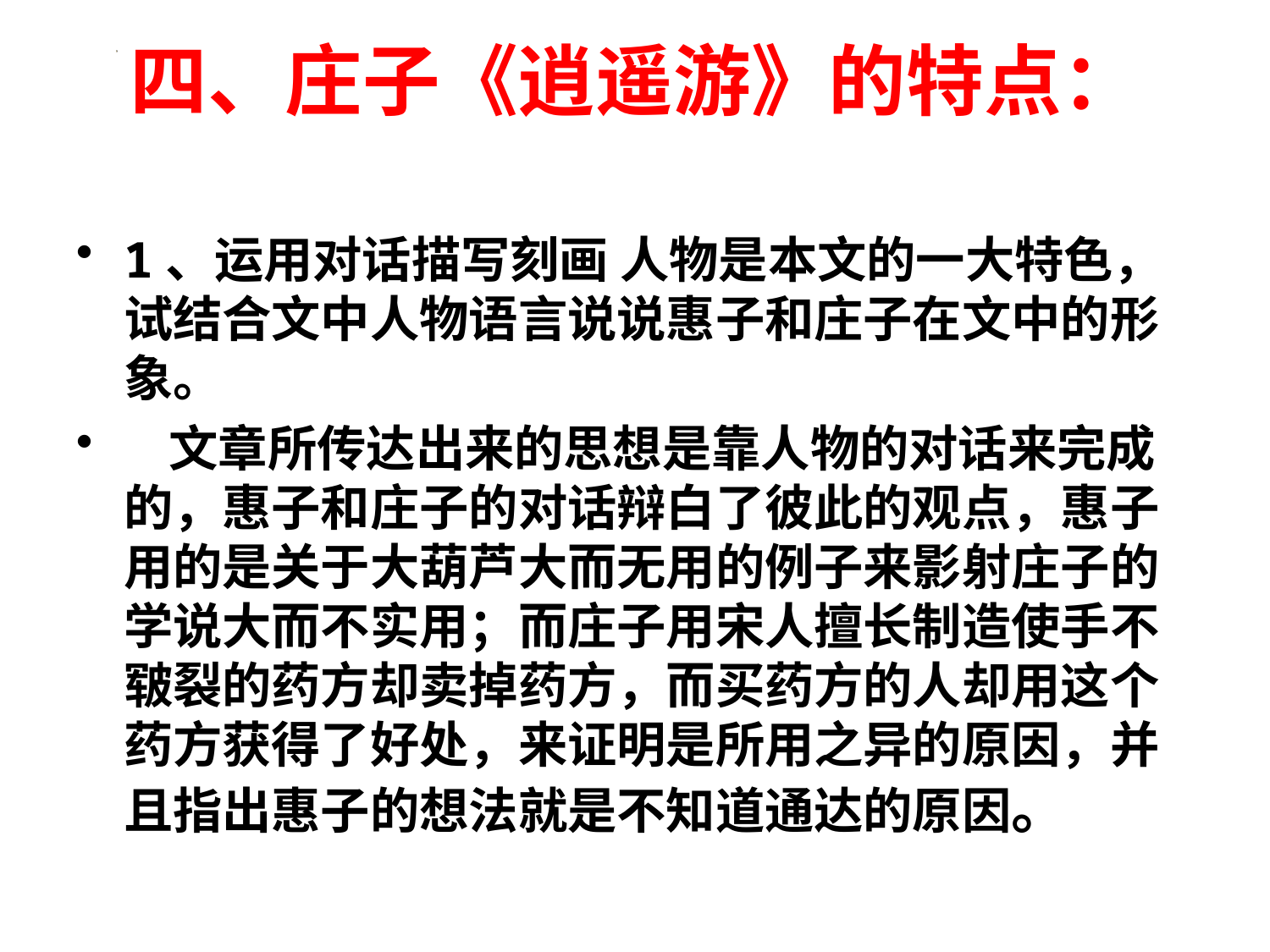

# 四、庄子《逍遥游》的特点：
1、运用对话描写刻画 人物是本文的一大特色，试结合文中人物语言说说惠子和庄子在文中的形象。
   文章所传达出来的思想是靠人物的对话来完成的，惠子和庄子的对话辩白了彼此的观点，惠子用的是关于大葫芦大而无用的例子来影射庄子的学说大而不实用；而庄子用宋人擅长制造使手不皲裂的药方却卖掉药方，而买药方的人却用这个药方获得了好处，来证明是所用之异的原因，并且指出惠子的想法就是不知道通达的原因。